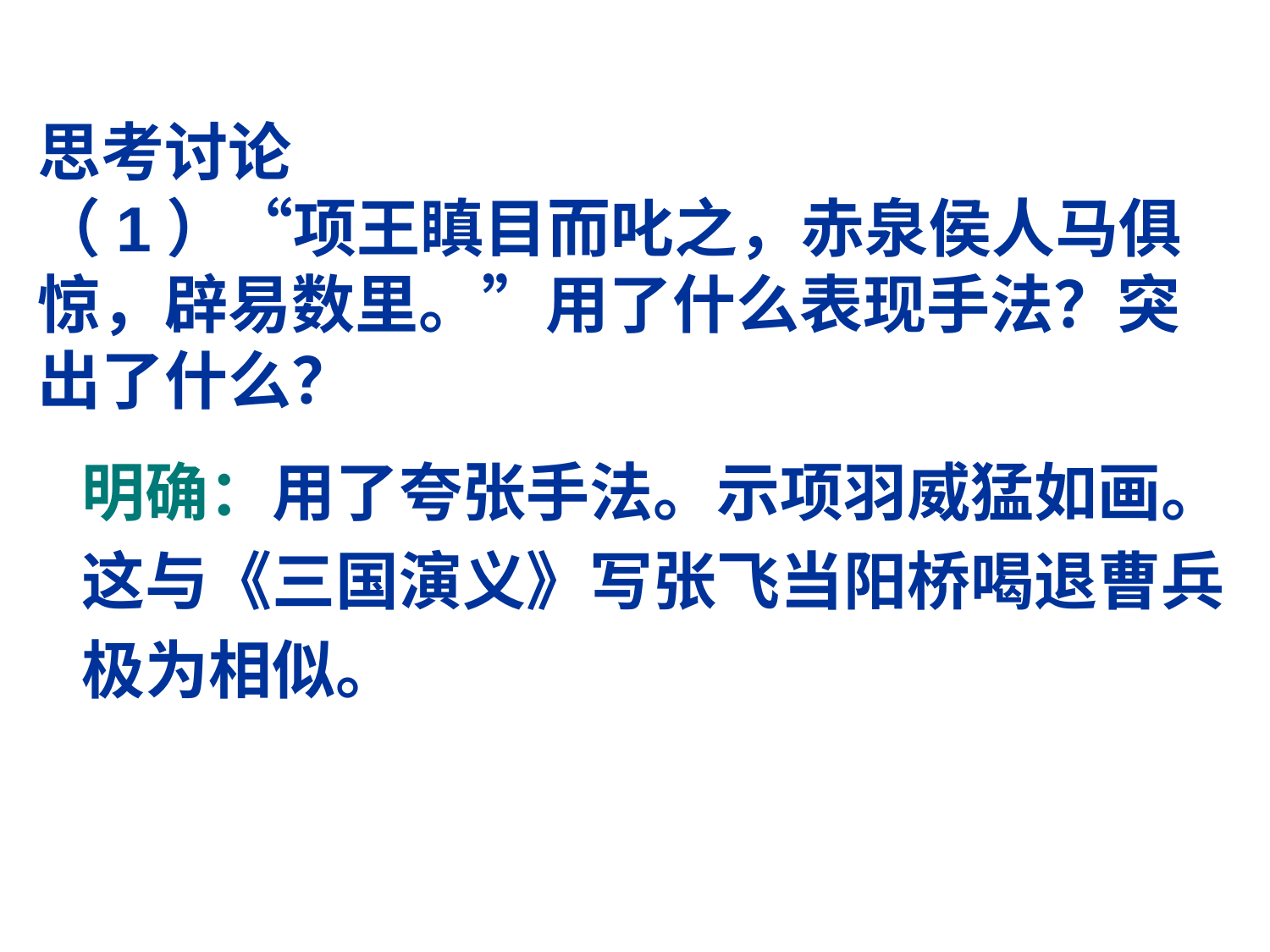

思考讨论
（1）“项王瞋目而叱之，赤泉侯人马俱惊，辟易数里。”用了什么表现手法？突出了什么？
明确：用了夸张手法。示项羽威猛如画。
这与《三国演义》写张飞当阳桥喝退曹兵
极为相似。